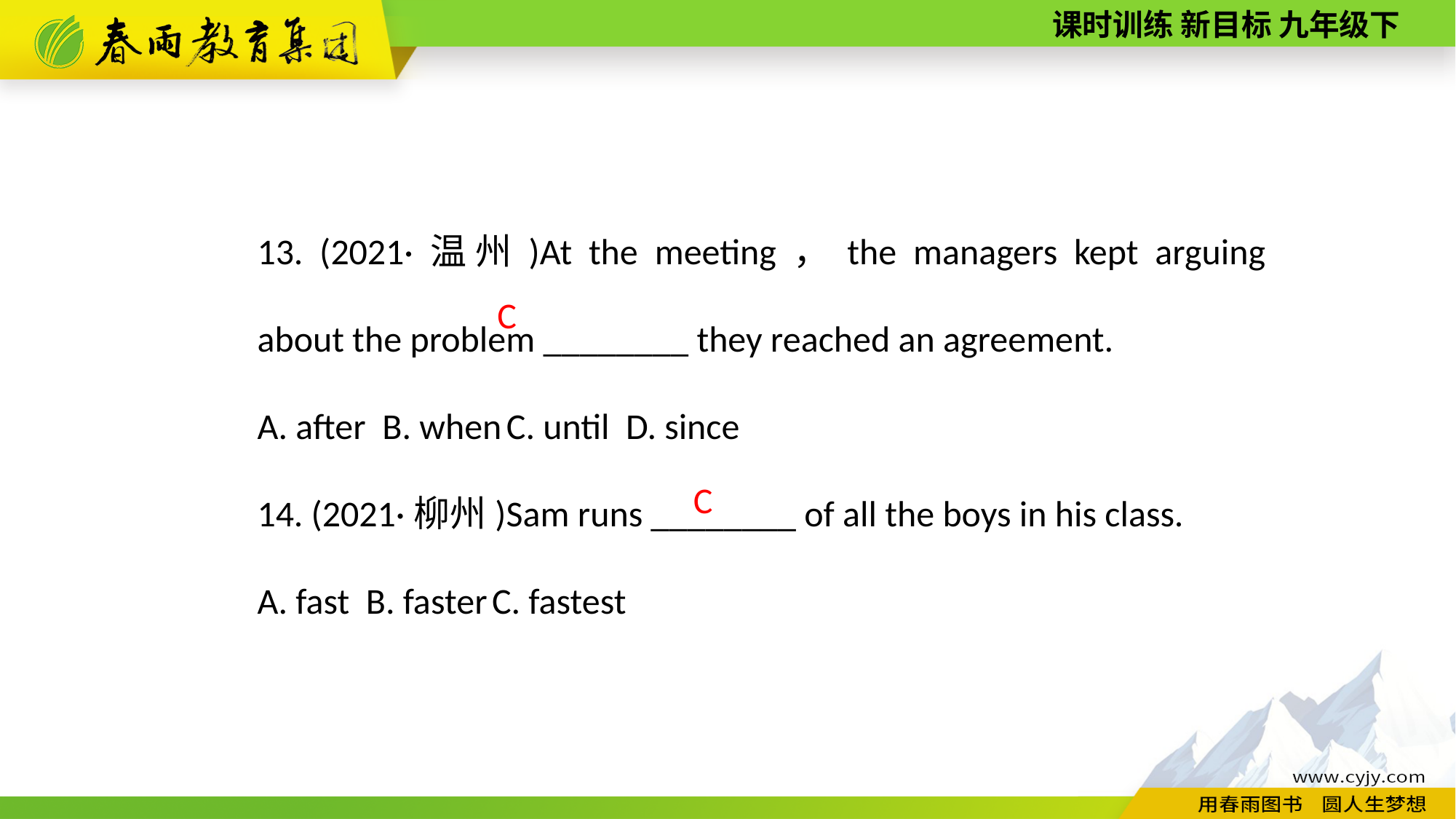

13. (2021·温州)At the meeting，the managers kept arguing about the problem ________ they reached an agreement.
A. after  B. when C. until  D. since
14. (2021·柳州)Sam runs ________ of all the boys in his class.
A. fast  B. faster C. fastest
 C
C